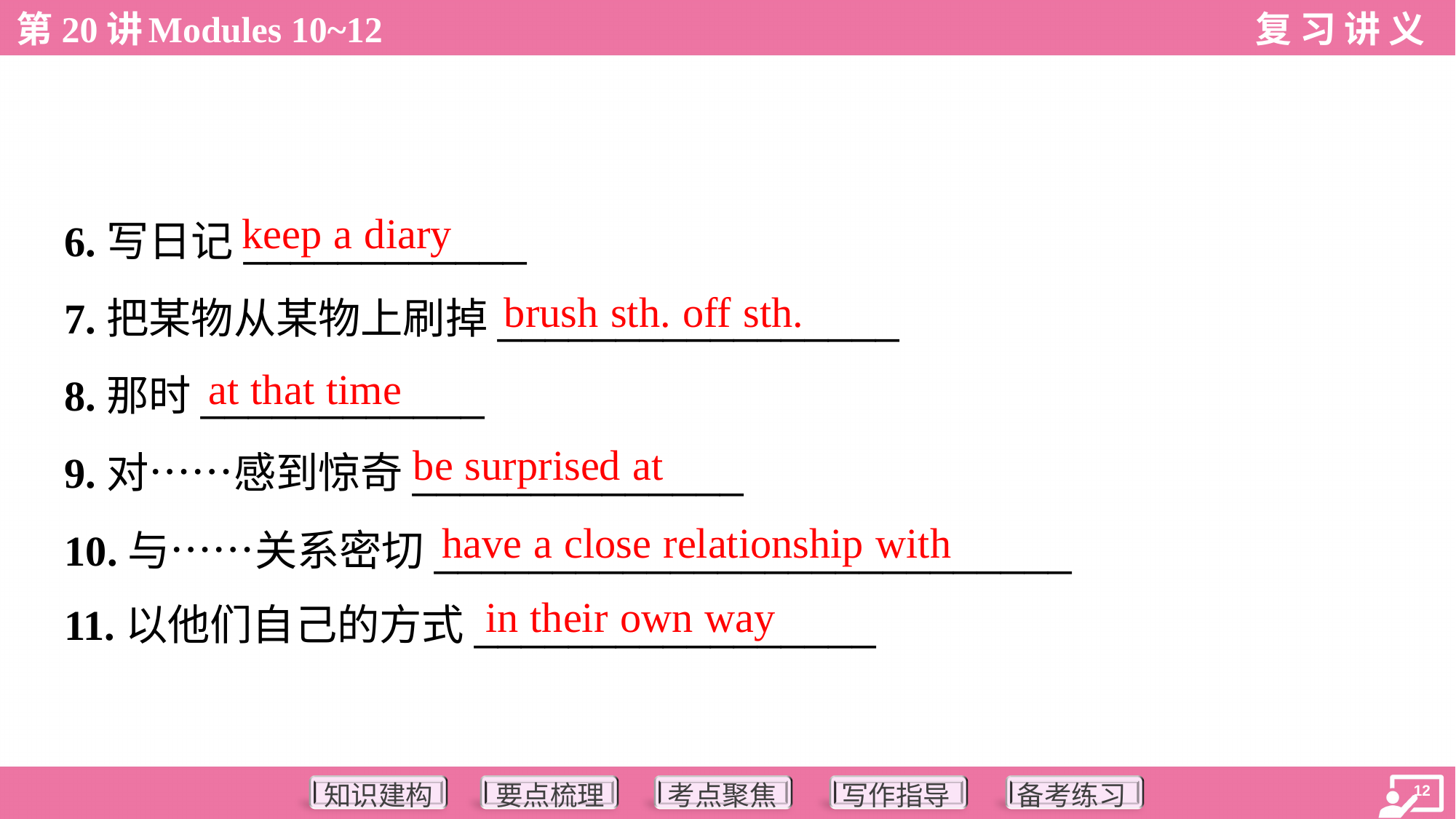

keep a diary
6.写日记____________
7.把某物从某物上刷掉_________________
8.那时____________
9.对……感到惊奇______________
10.与……关系密切___________________________
11.以他们自己的方式_________________
brush sth. off sth.
at that time
be surprised at
have a close relationship with
in their own way